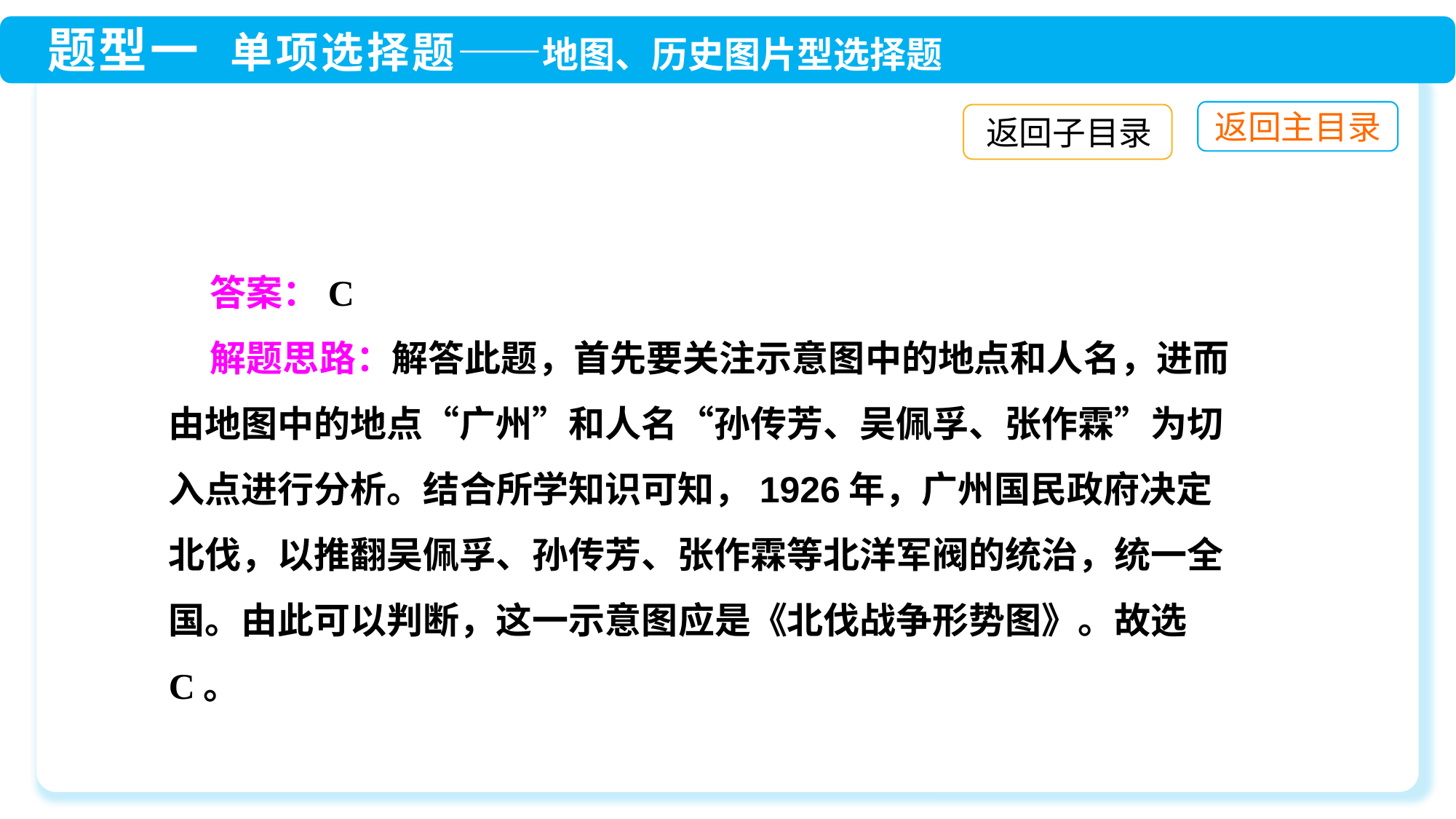

返回子目录
    答案：C
    解题思路：解答此题，首先要关注示意图中的地点和人名，进而由地图中的地点“广州”和人名“孙传芳、吴佩孚、张作霖”为切入点进行分析。结合所学知识可知，1926年，广州国民政府决定北伐，以推翻吴佩孚、孙传芳、张作霖等北洋军阀的统治，统一全国。由此可以判断，这一示意图应是《北伐战争形势图》。故选C。